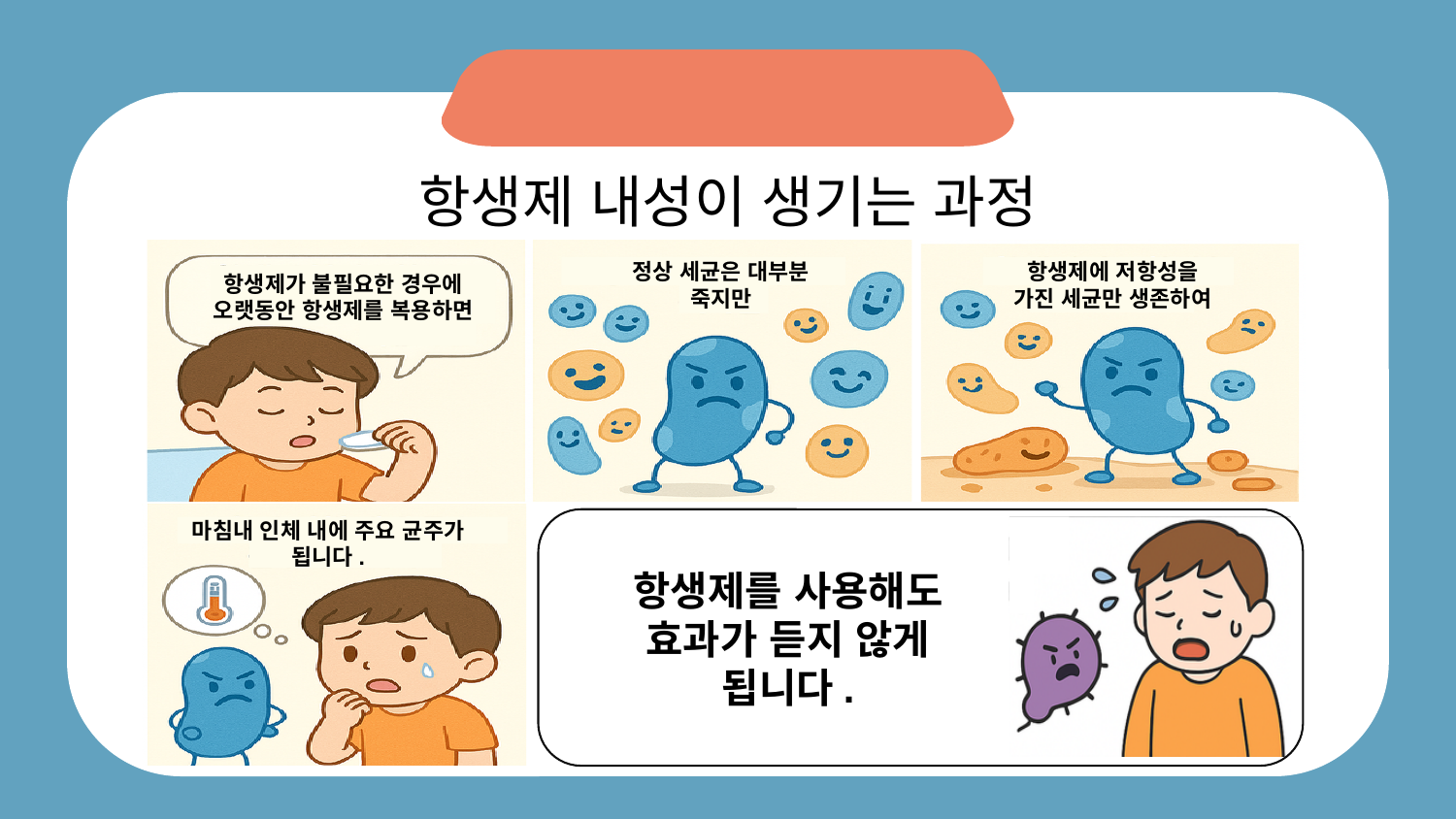

항생제 내성이 생기는 과정

정상 세균은 대부분
죽지만
항생제에 저항성을
가진 세균만 생존하여

항생제가 불필요한 경우에 오랫동안 항생제를 복용하면

마침내 인체 내에 주요 균주가 됩니다.

항생제를 사용해도 효과가 듣지 않게 됩니다.